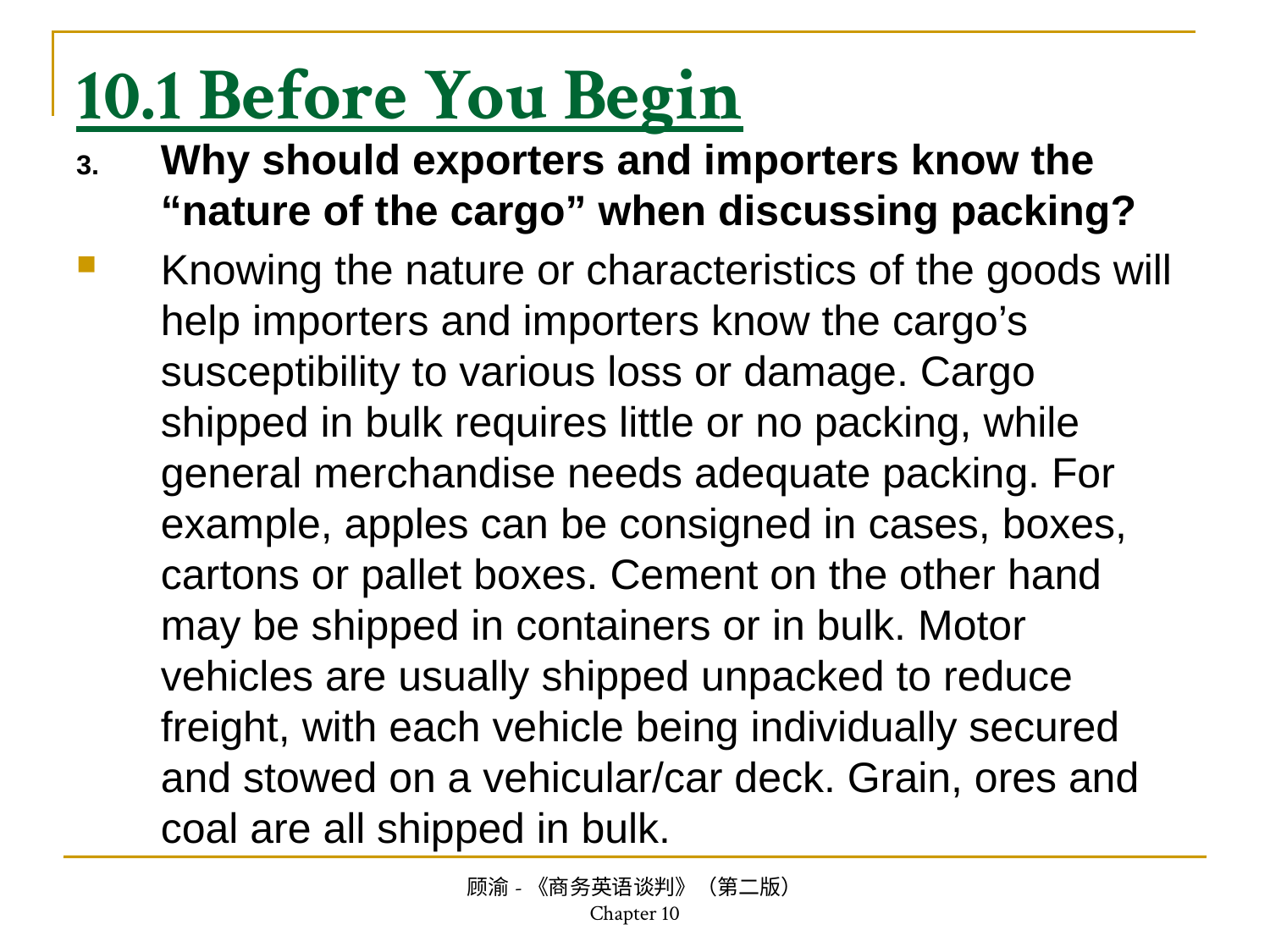

# 10.1 Before You Begin
Why should exporters and importers know the “nature of the cargo” when discussing packing?
Knowing the nature or characteristics of the goods will help importers and importers know the cargo’s susceptibility to various loss or damage. Cargo shipped in bulk requires little or no packing, while general merchandise needs adequate packing. For example, apples can be consigned in cases, boxes, cartons or pallet boxes. Cement on the other hand may be shipped in containers or in bulk. Motor vehicles are usually shipped unpacked to reduce freight, with each vehicle being individually secured and stowed on a vehicular/car deck. Grain, ores and coal are all shipped in bulk.

7
顾渝-《商务英语谈判》（第二版） Chapter 10